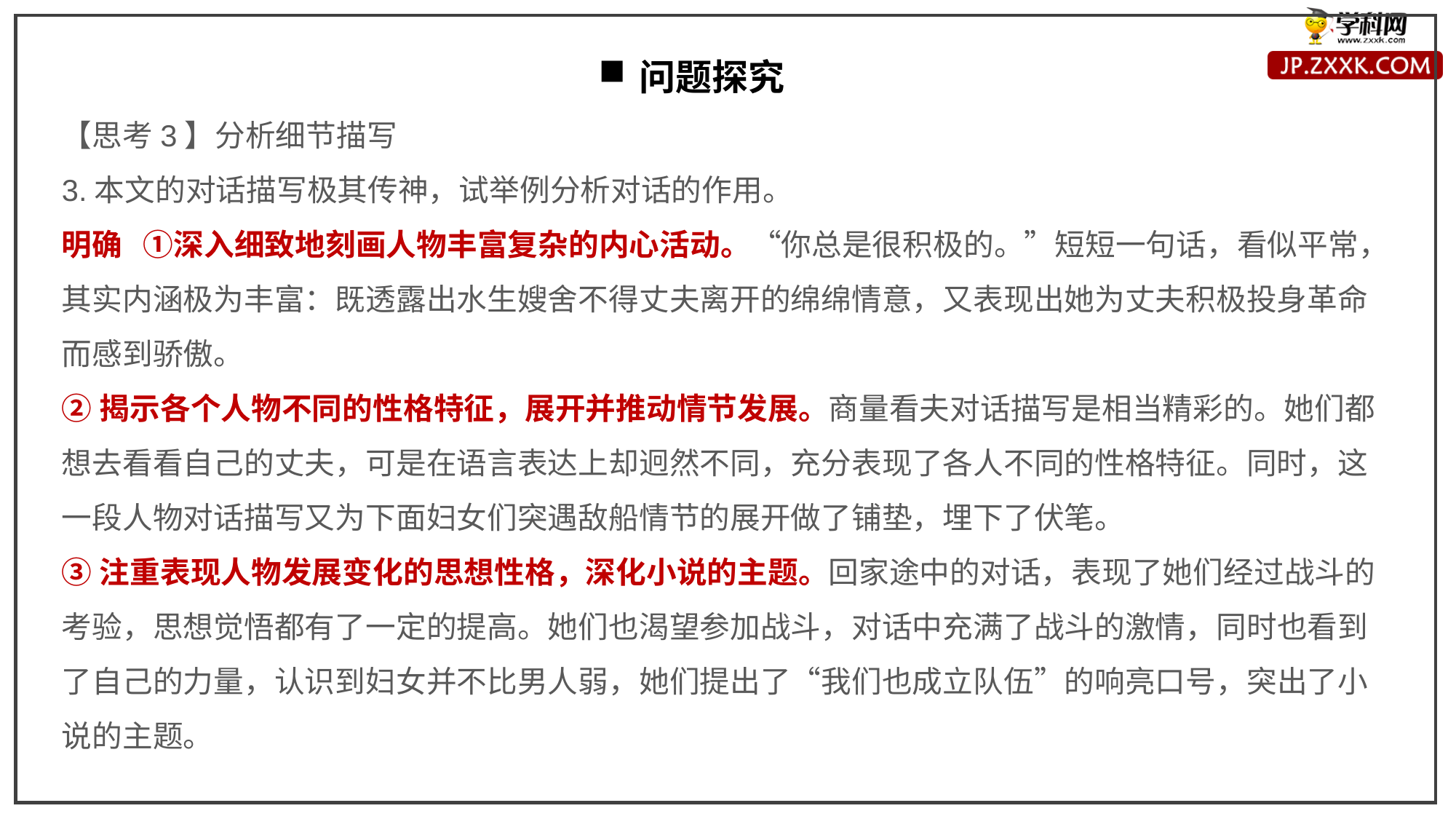

问题探究
【思考3】分析细节描写
3.本文的对话描写极其传神，试举例分析对话的作用。
明确   ①深入细致地刻画人物丰富复杂的内心活动。“你总是很积极的。”短短一句话，看似平常，其实内涵极为丰富：既透露出水生嫂舍不得丈夫离开的绵绵情意，又表现出她为丈夫积极投身革命而感到骄傲。
②揭示各个人物不同的性格特征，展开并推动情节发展。商量看夫对话描写是相当精彩的。她们都想去看看自己的丈夫，可是在语言表达上却迥然不同，充分表现了各人不同的性格特征。同时，这一段人物对话描写又为下面妇女们突遇敌船情节的展开做了铺垫，埋下了伏笔。
③注重表现人物发展变化的思想性格，深化小说的主题。回家途中的对话，表现了她们经过战斗的考验，思想觉悟都有了一定的提高。她们也渴望参加战斗，对话中充满了战斗的激情，同时也看到了自己的力量，认识到妇女并不比男人弱，她们提出了“我们也成立队伍”的响亮口号，突出了小说的主题。